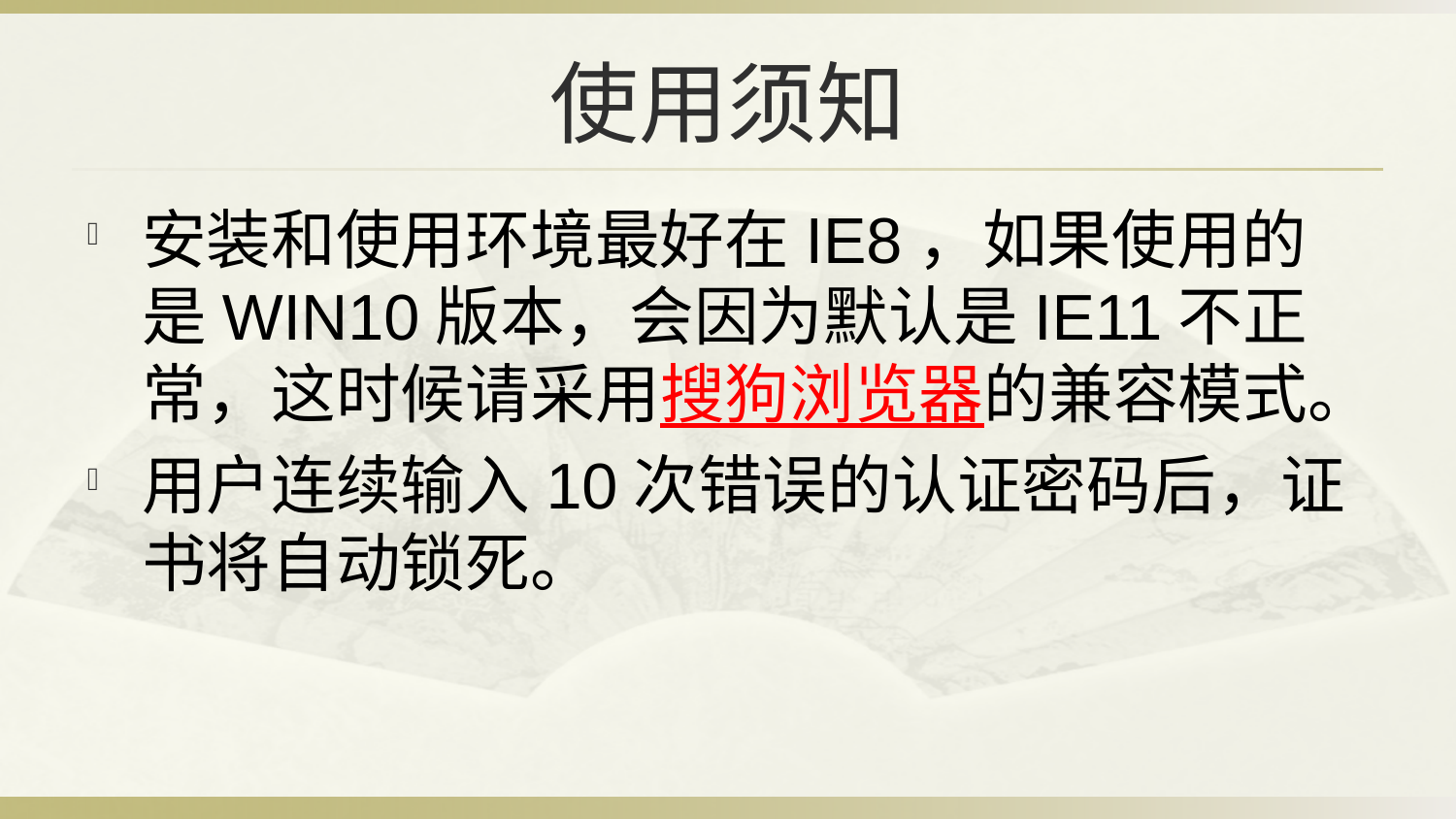

# 使用须知
安装和使用环境最好在IE8，如果使用的是WIN10版本，会因为默认是IE11不正常，这时候请采用搜狗浏览器的兼容模式。
用户连续输入10次错误的认证密码后，证书将自动锁死。